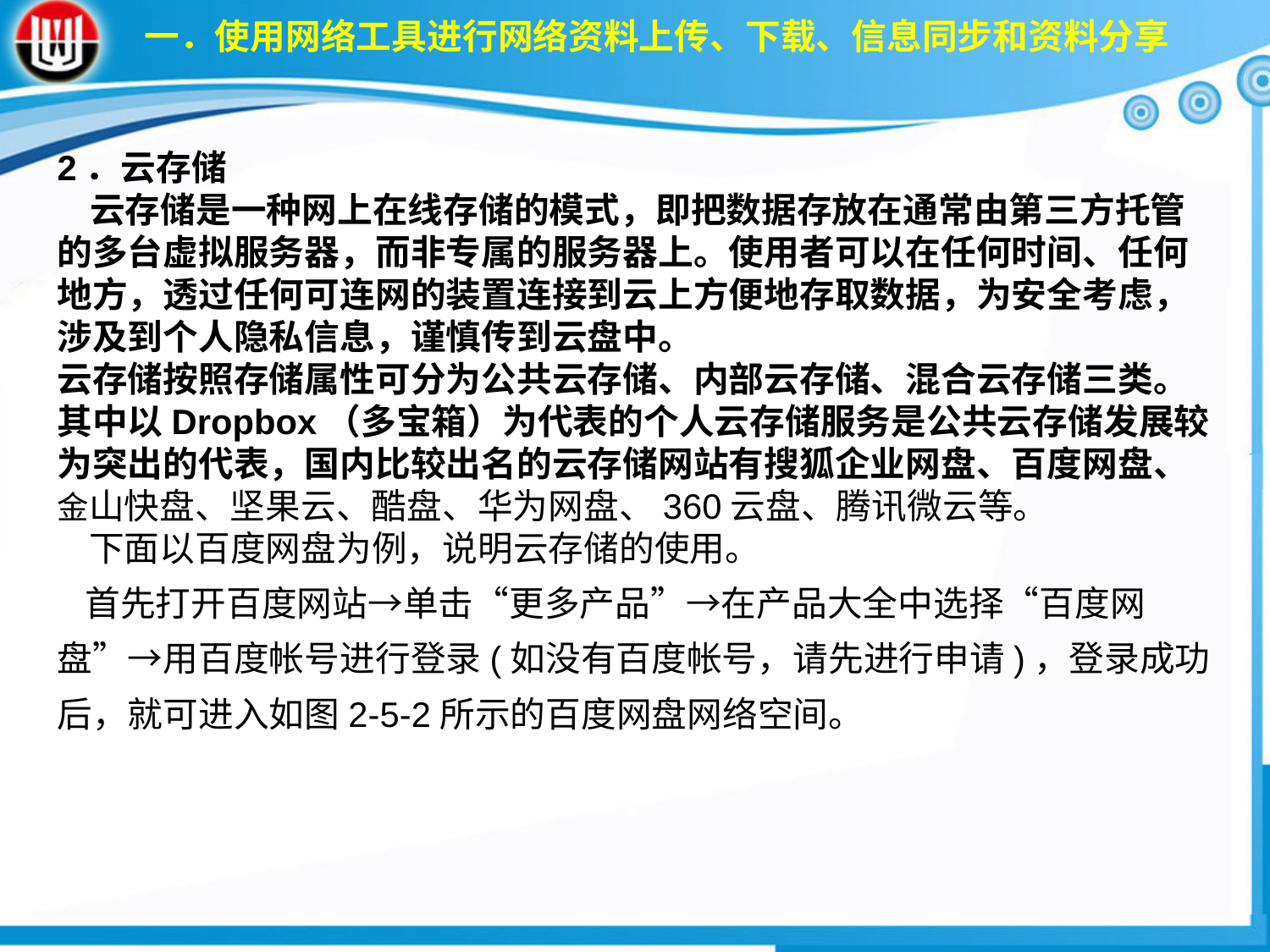

一．使用网络工具进行网络资料上传、下载、信息同步和资料分享
2．云存储   云存储是一种网上在线存储的模式，即把数据存放在通常由第三方托管的多台虚拟服务器，而非专属的服务器上。使用者可以在任何时间、任何地方，透过任何可连网的装置连接到云上方便地存取数据，为安全考虑，涉及到个人隐私信息，谨慎传到云盘中。云存储按照存储属性可分为公共云存储、内部云存储、混合云存储三类。其中以Dropbox（多宝箱）为代表的个人云存储服务是公共云存储发展较为突出的代表，国内比较出名的云存储网站有搜狐企业网盘、百度网盘、金山快盘、坚果云、酷盘、华为网盘、360云盘、腾讯微云等。   下面以百度网盘为例，说明云存储的使用。首先打开百度网站→单击“更多产品”→在产品大全中选择“百度网盘”→用百度帐号进行登录(如没有百度帐号，请先进行申请)，登录成功后，就可进入如图2-5-2所示的百度网盘网络空间。